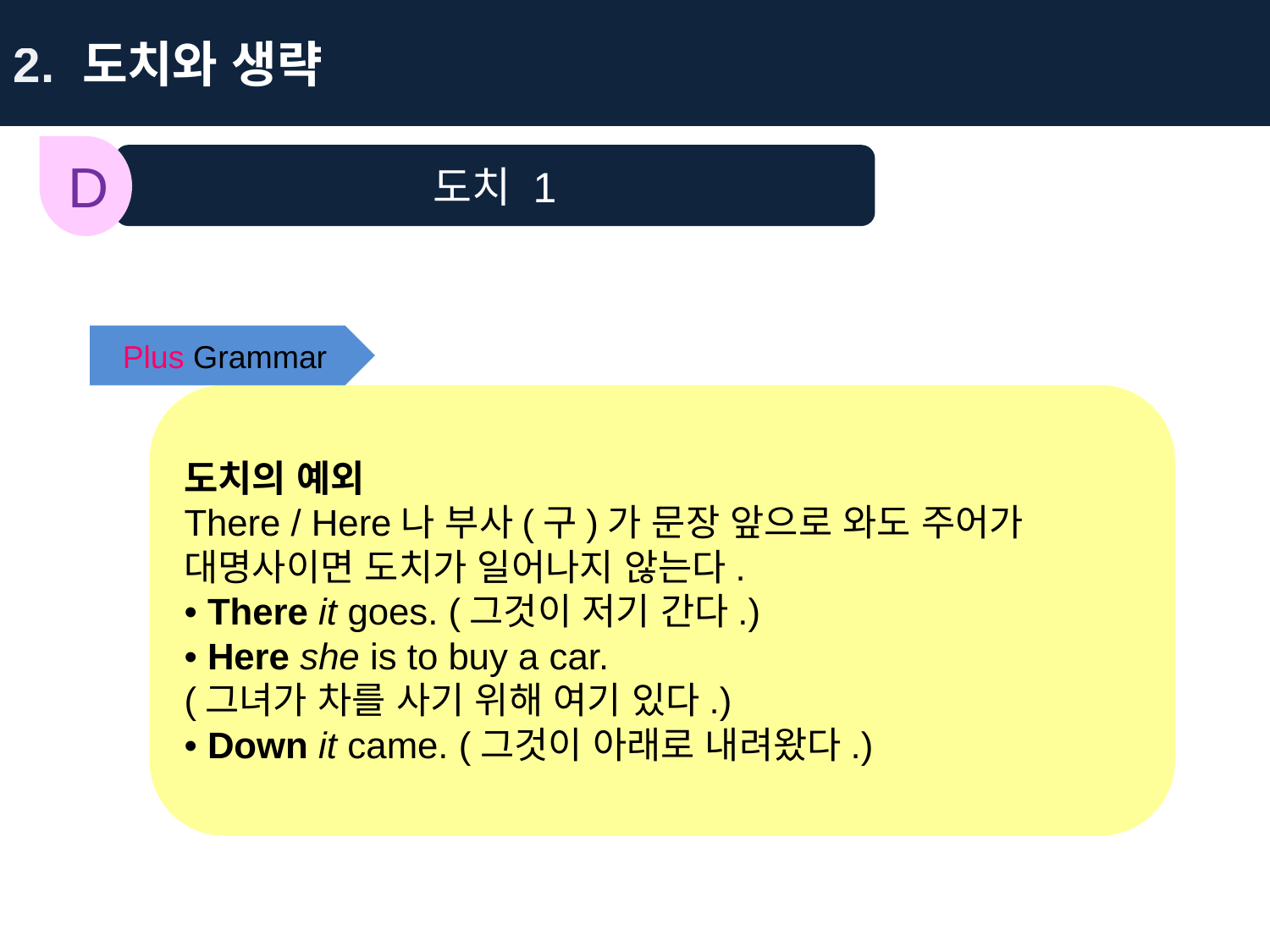

2. 도치와 생략

도치 1
D
Plus Grammar
도치의 예외
There / Here나 부사(구)가 문장 앞으로 와도 주어가 대명사이면 도치가 일어나지 않는다.
• There it goes. (그것이 저기 간다.)
• Here she is to buy a car.
(그녀가 차를 사기 위해 여기 있다.)
• Down it came. (그것이 아래로 내려왔다.)